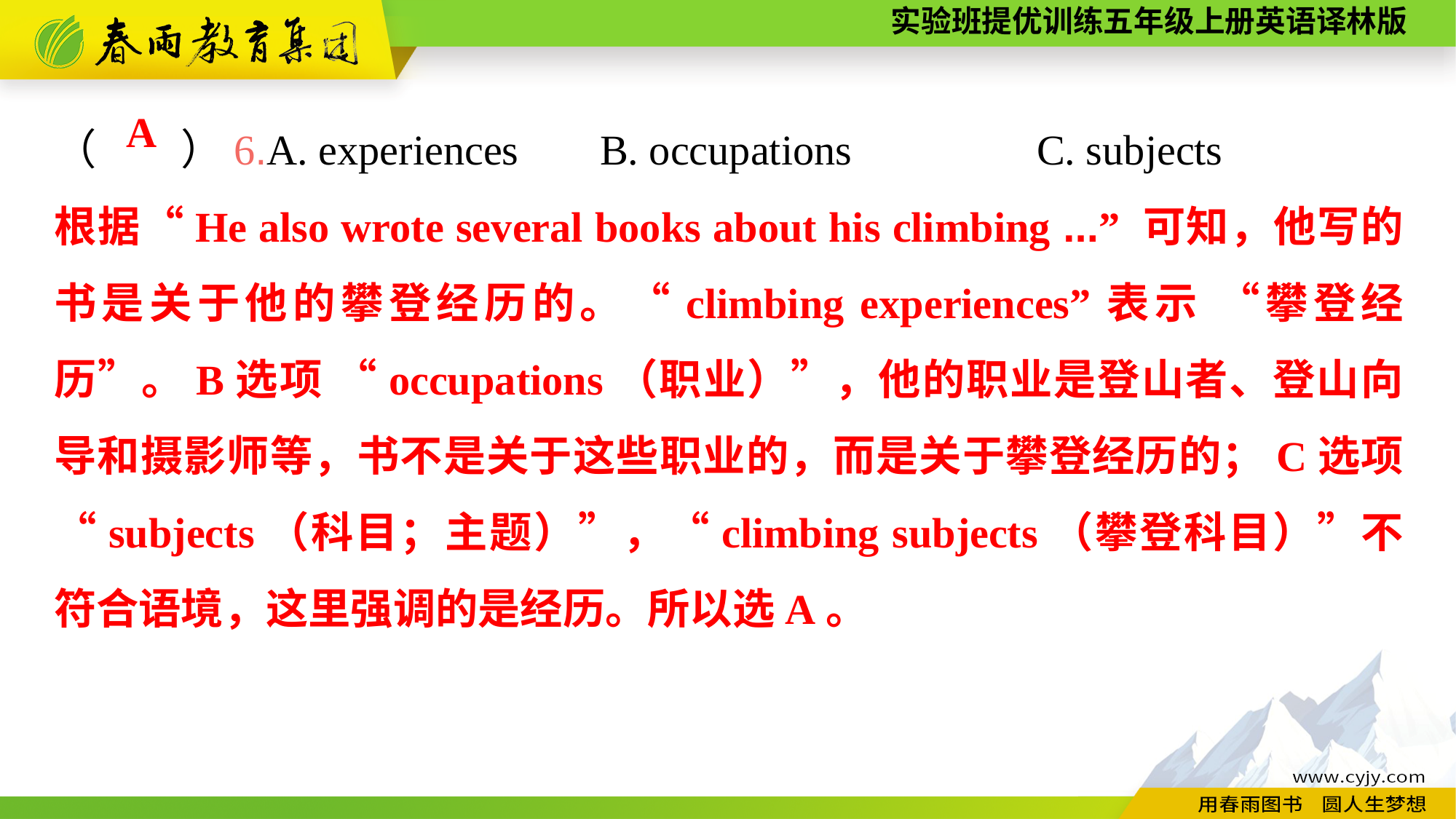

（　　）6.A. experiences	B. occupations		C. subjects
A
根据“He also wrote several books about his climbing ...” 可知，他写的书是关于他的攀登经历的。“climbing experiences”表示 “攀登经历”。B选项 “occupations（职业）”，他的职业是登山者、登山向导和摄影师等，书不是关于这些职业的，而是关于攀登经历的；C选项 “subjects（科目；主题）”，“climbing subjects（攀登科目）”不符合语境，这里强调的是经历。所以选A。